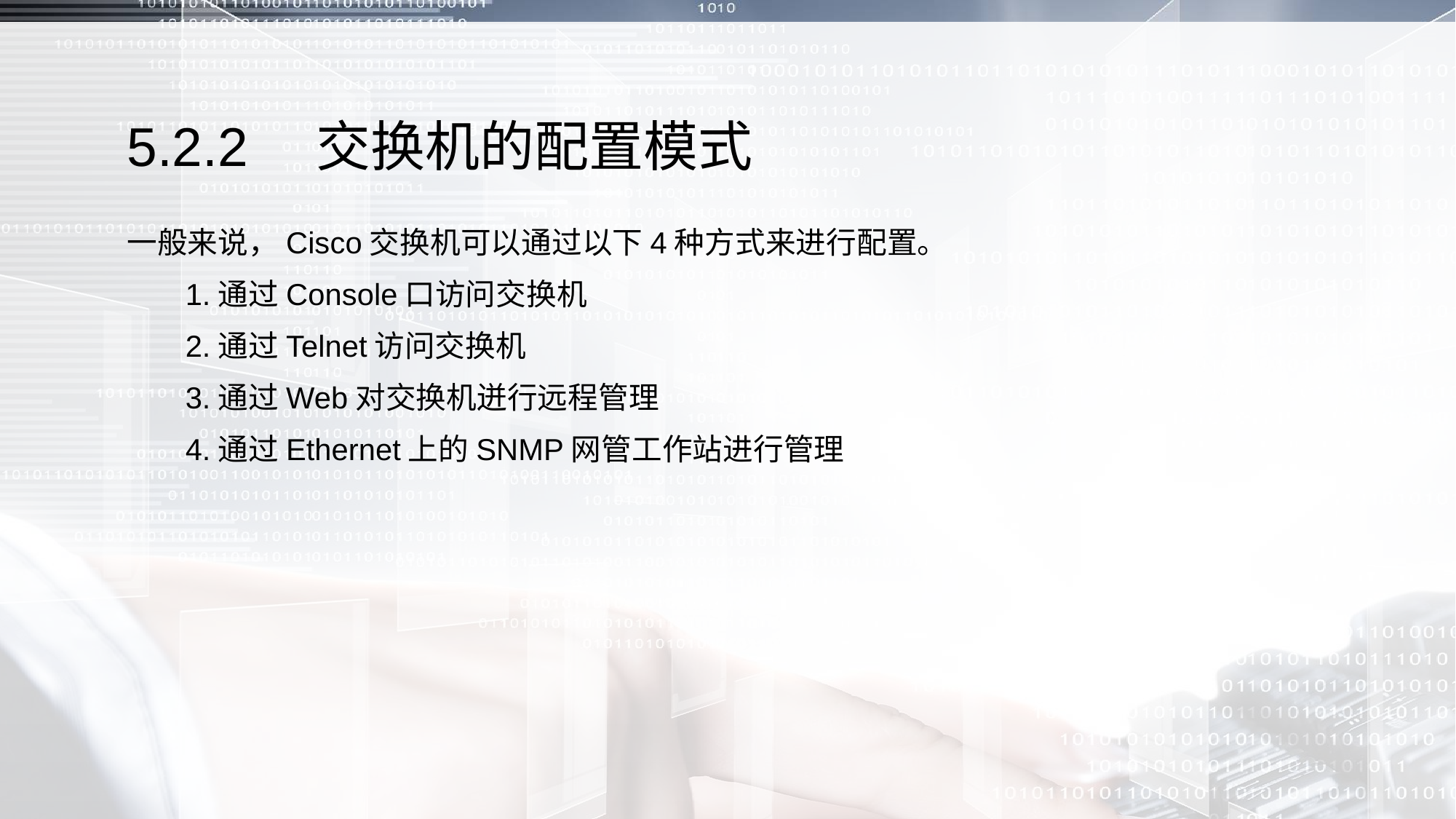

# 5.2.2　交换机的配置模式
一般来说，Cisco交换机可以通过以下4种方式来进行配置。
       1.通过Console口访问交换机
       2.通过Telnet访问交换机
       3.通过Web对交换机迸行远程管理
       4.通过Ethernet上的SNMP网管工作站进行管理